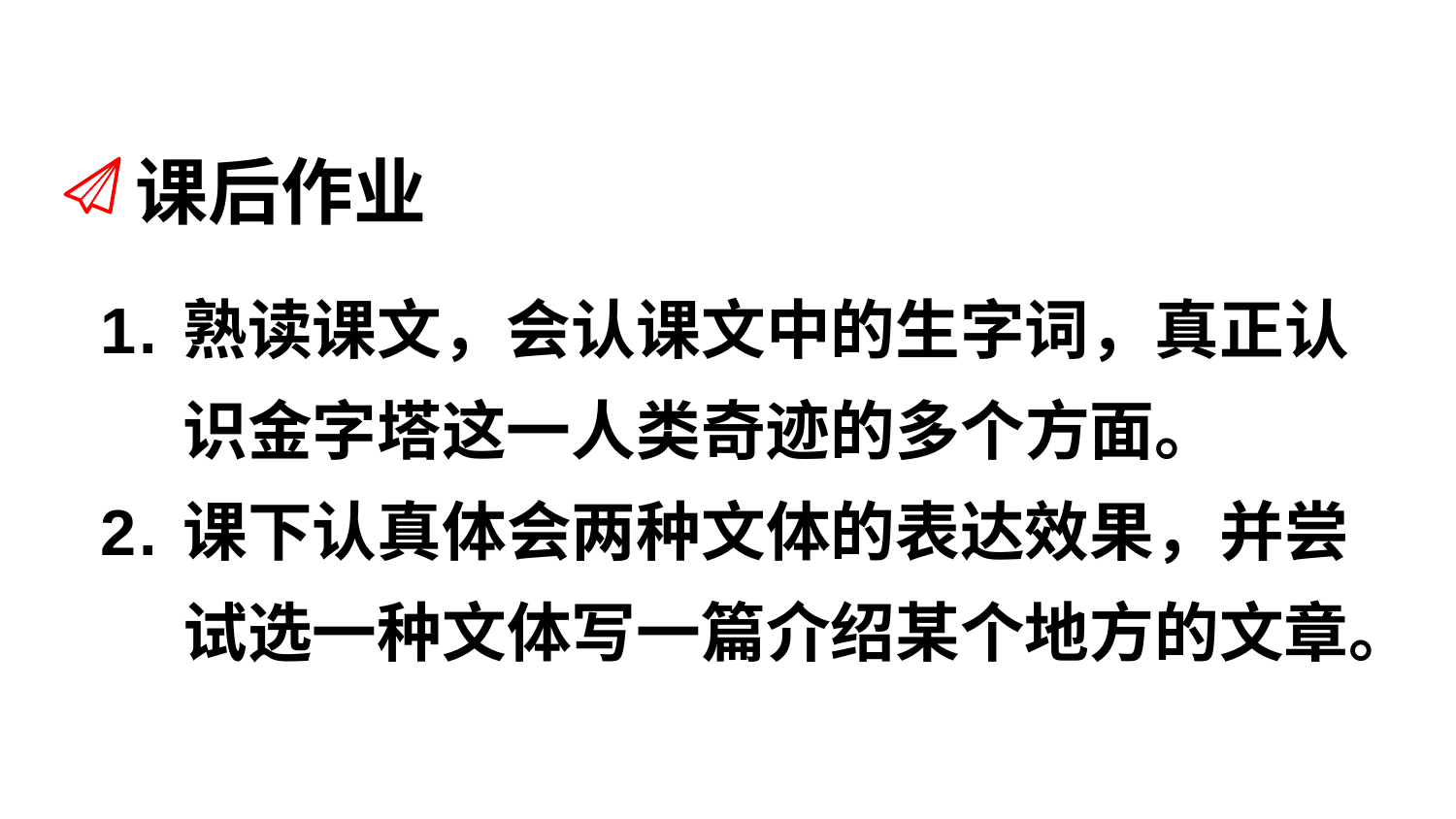

课后作业

熟读课文，会认课文中的生字词，真正认识金字塔这一人类奇迹的多个方面。
课下认真体会两种文体的表达效果，并尝试选一种文体写一篇介绍某个地方的文章。